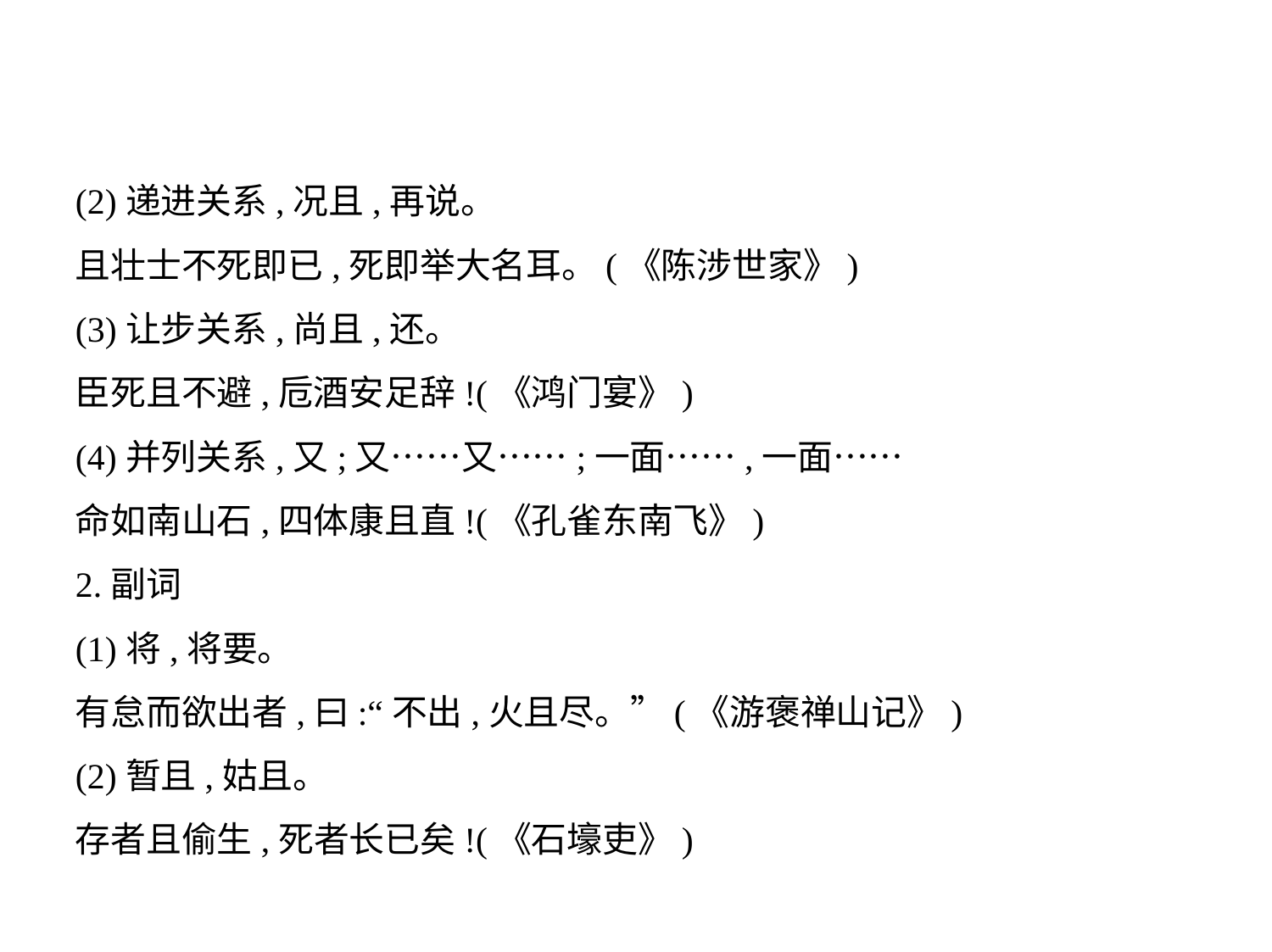

(2)递进关系,况且,再说。
且壮士不死即已,死即举大名耳。(《陈涉世家》)
(3)让步关系,尚且,还。
臣死且不避,卮酒安足辞!(《鸿门宴》)
(4)并列关系,又;又……又……;一面……,一面……
命如南山石,四体康且直!(《孔雀东南飞》)
2.副词
(1)将,将要。
有怠而欲出者,曰:“不出,火且尽。”(《游褒禅山记》)
(2)暂且,姑且。
存者且偷生,死者长已矣!(《石壕吏》)